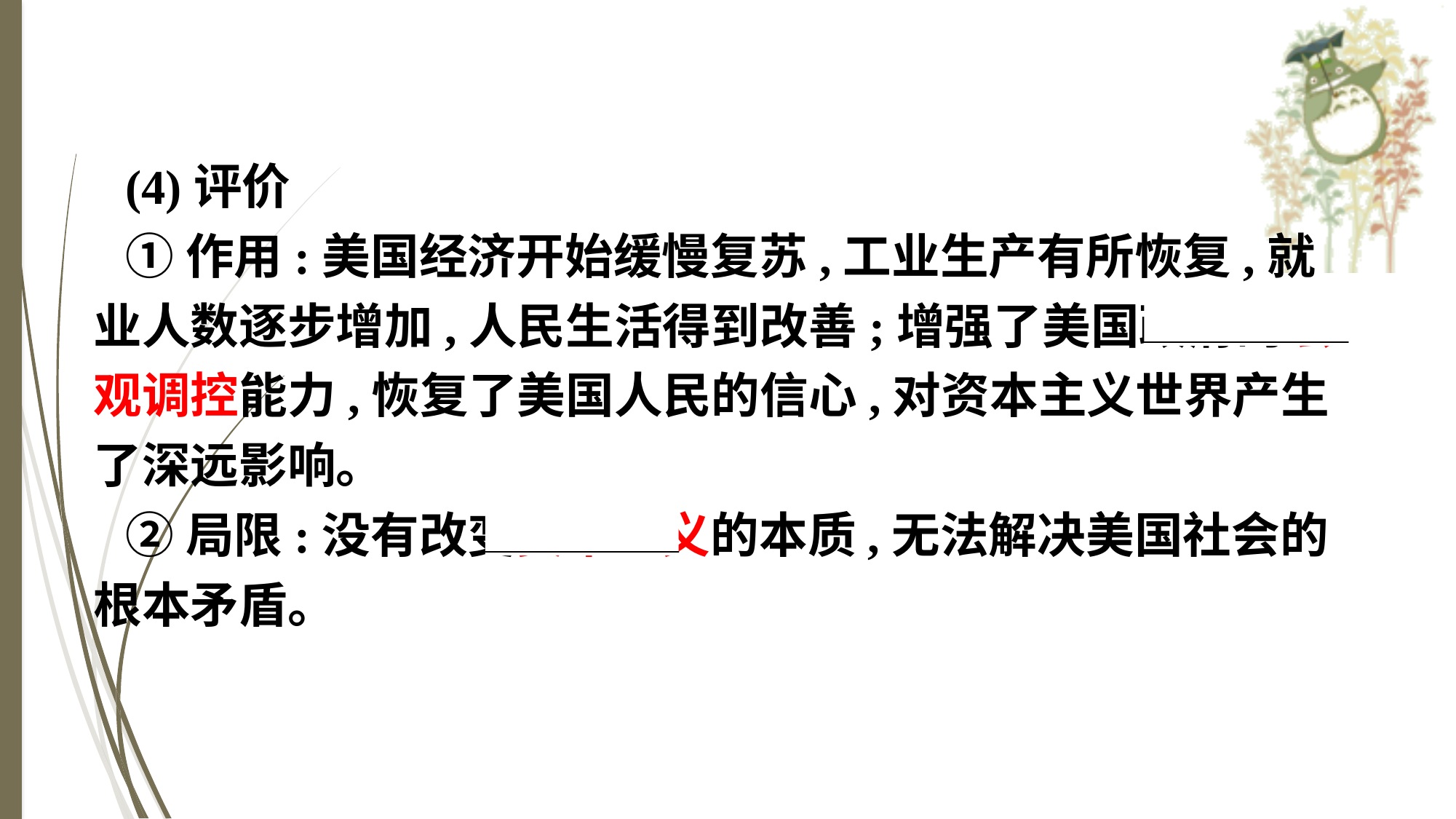

(4)评价
①作用:美国经济开始缓慢复苏,工业生产有所恢复,就业人数逐步增加,人民生活得到改善;增强了美国政府的宏观调控能力,恢复了美国人民的信心,对资本主义世界产生了深远影响。
②局限:没有改变资本主义的本质,无法解决美国社会的根本矛盾。